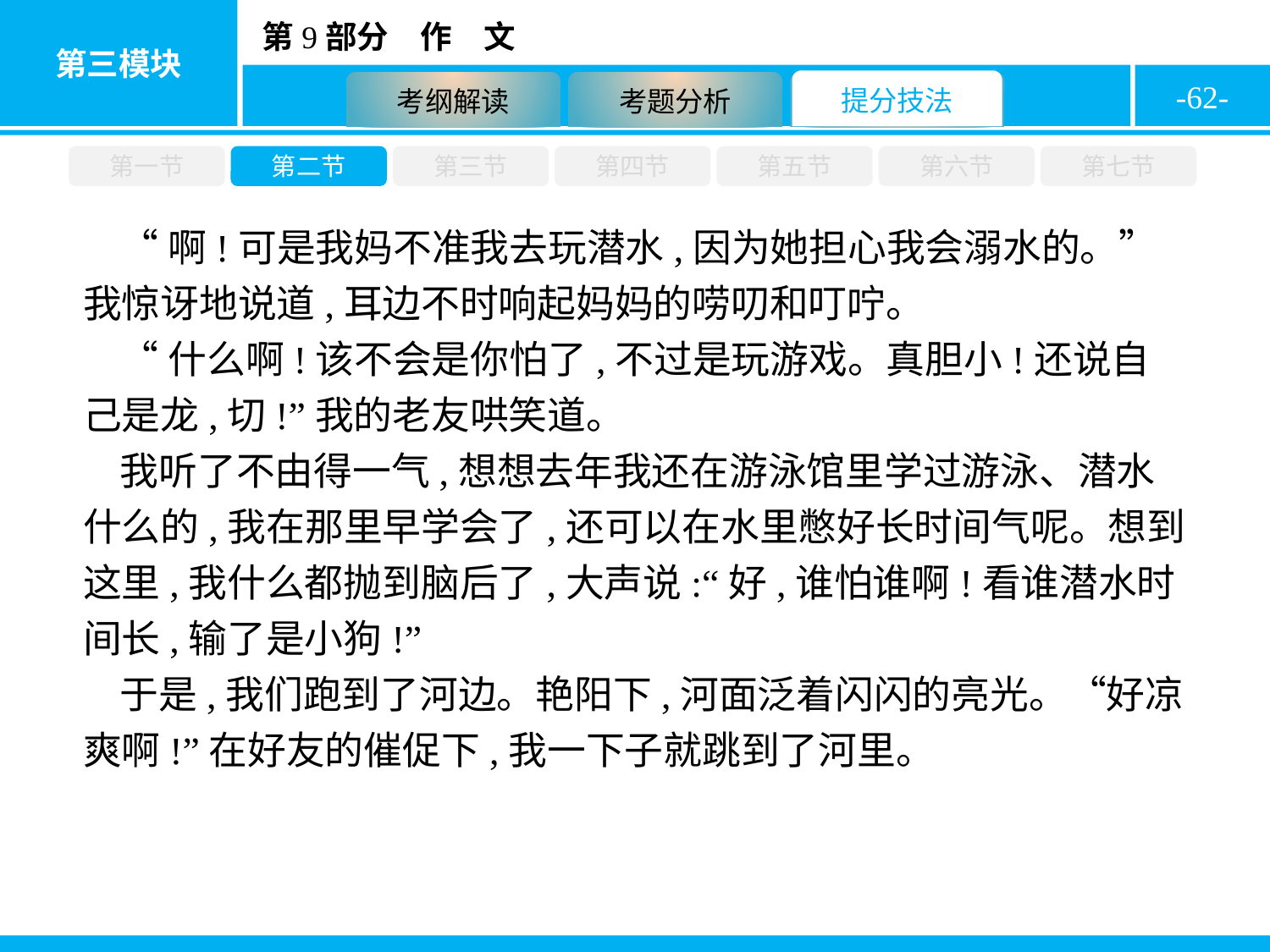

-62-
第一节
第二节
第三节
第四节
第五节
第六节
第七节
“啊!可是我妈不准我去玩潜水,因为她担心我会溺水的。”我惊讶地说道,耳边不时响起妈妈的唠叨和叮咛。
“什么啊!该不会是你怕了,不过是玩游戏。真胆小!还说自己是龙,切!”我的老友哄笑道。
我听了不由得一气,想想去年我还在游泳馆里学过游泳、潜水什么的,我在那里早学会了,还可以在水里憋好长时间气呢。想到这里,我什么都抛到脑后了,大声说:“好,谁怕谁啊!看谁潜水时间长,输了是小狗!”
于是,我们跑到了河边。艳阳下,河面泛着闪闪的亮光。“好凉爽啊!”在好友的催促下,我一下子就跳到了河里。